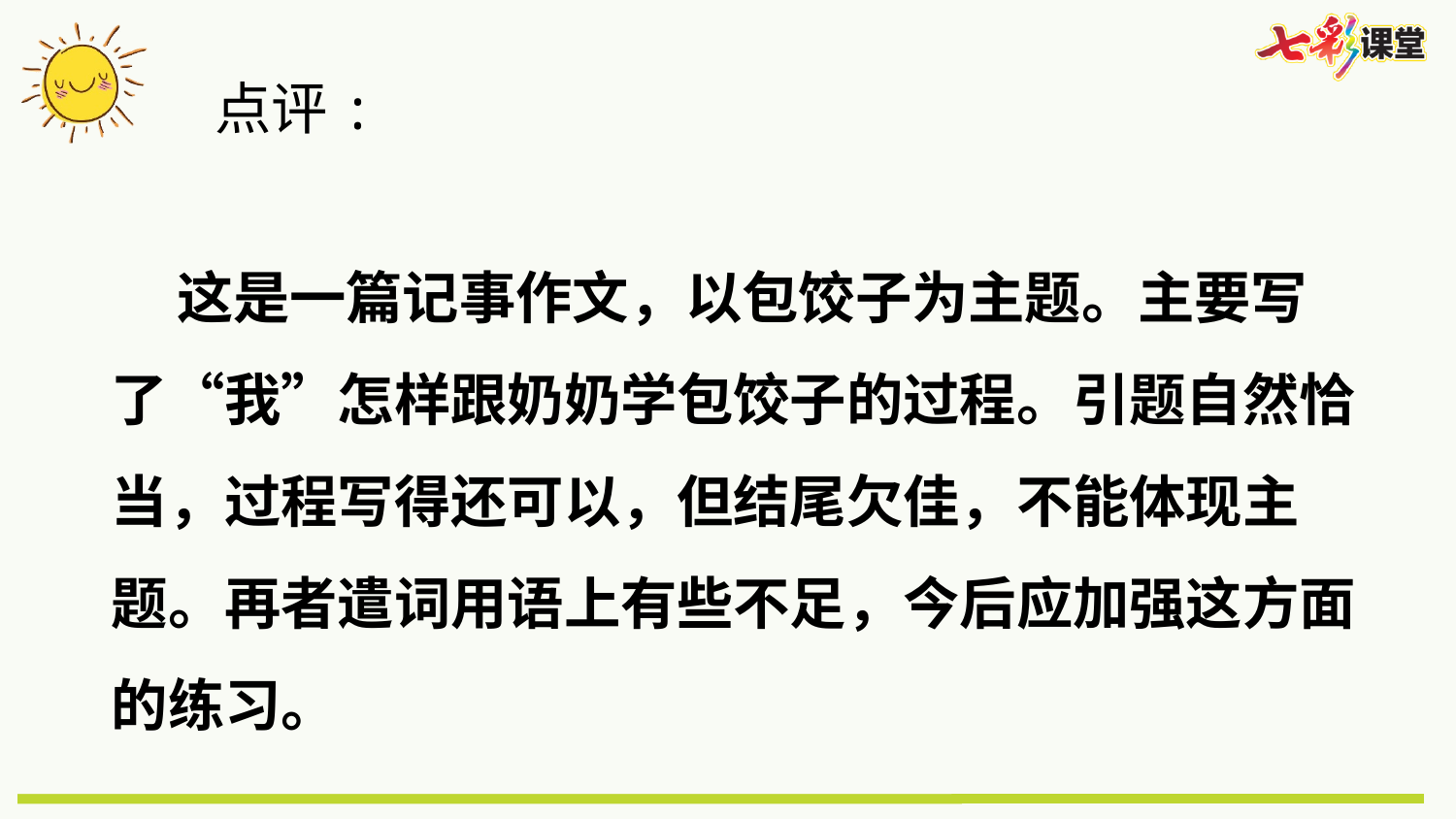

点评:
    这是一篇记事作文，以包饺子为主题。主要写了“我”怎样跟奶奶学包饺子的过程。引题自然恰当，过程写得还可以，但结尾欠佳，不能体现主题。再者遣词用语上有些不足，今后应加强这方面的练习。